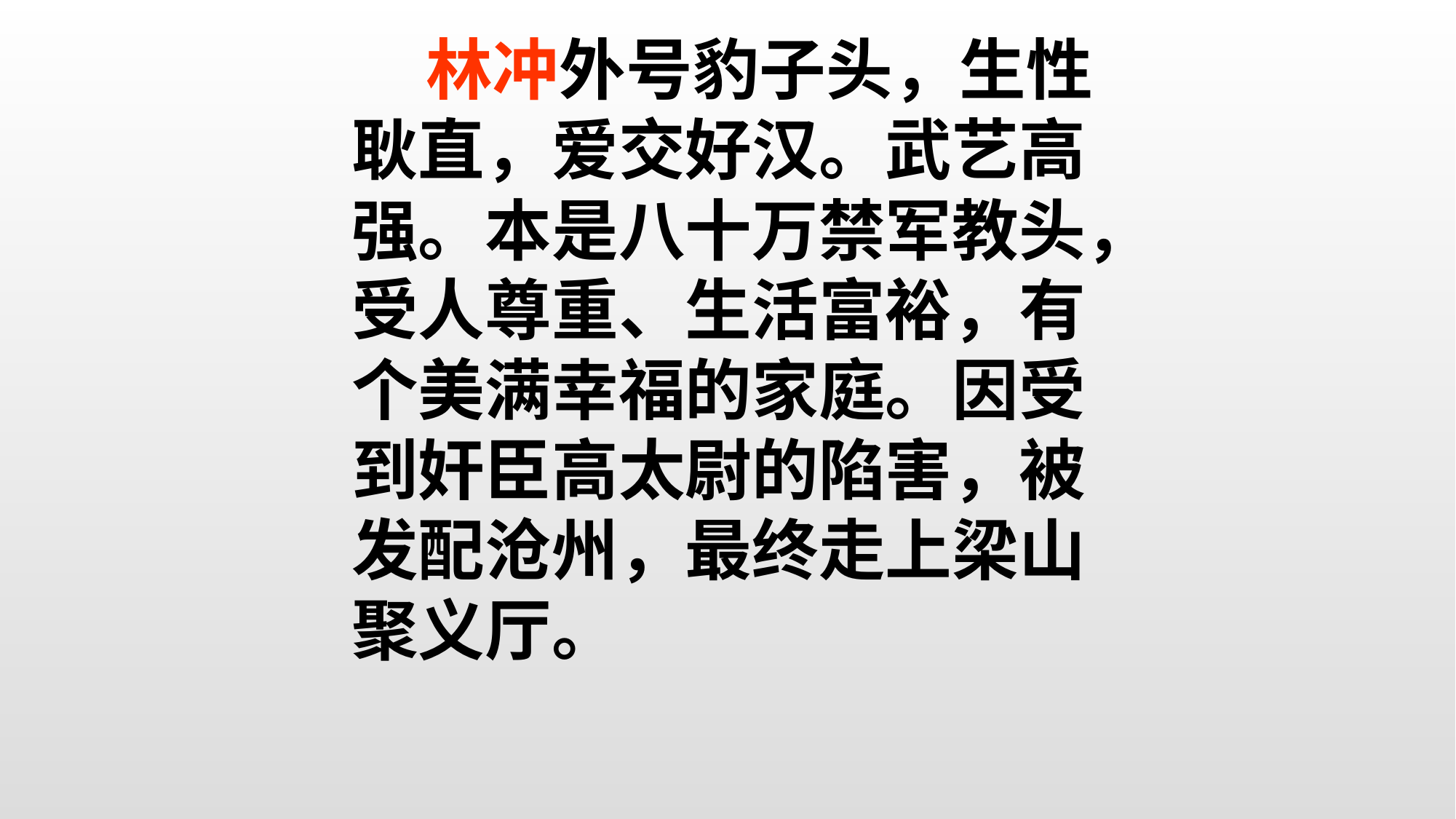

林冲外号豹子头，生性耿直，爱交好汉。武艺高强。本是八十万禁军教头，受人尊重、生活富裕，有个美满幸福的家庭。因受到奸臣高太尉的陷害，被发配沧州，最终走上梁山聚义厅。